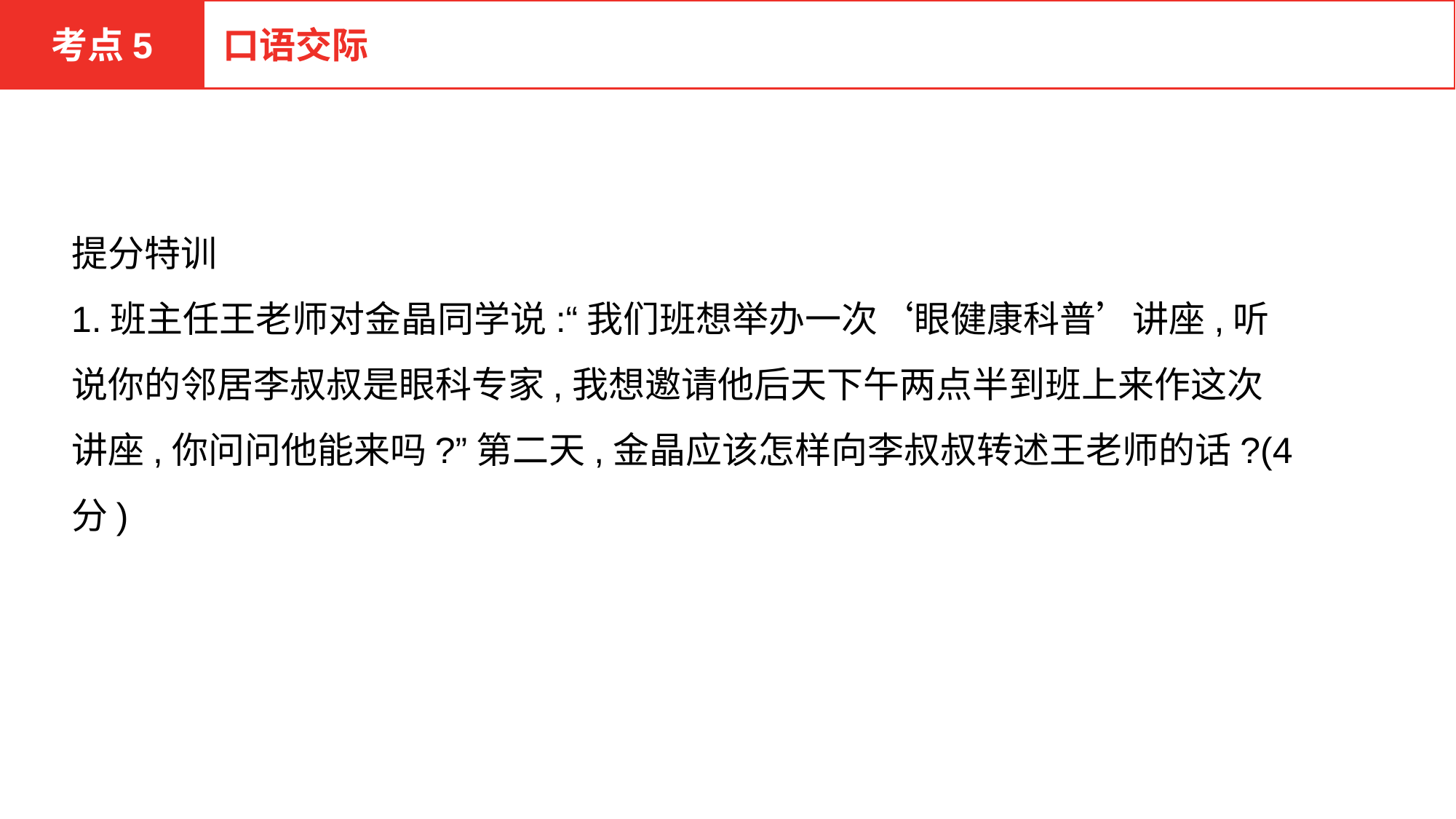

考点5
口语交际
提分特训
1.班主任王老师对金晶同学说:“我们班想举办一次‘眼健康科普’讲座,听说你的邻居李叔叔是眼科专家,我想邀请他后天下午两点半到班上来作这次讲座,你问问他能来吗?”第二天,金晶应该怎样向李叔叔转述王老师的话?(4分)